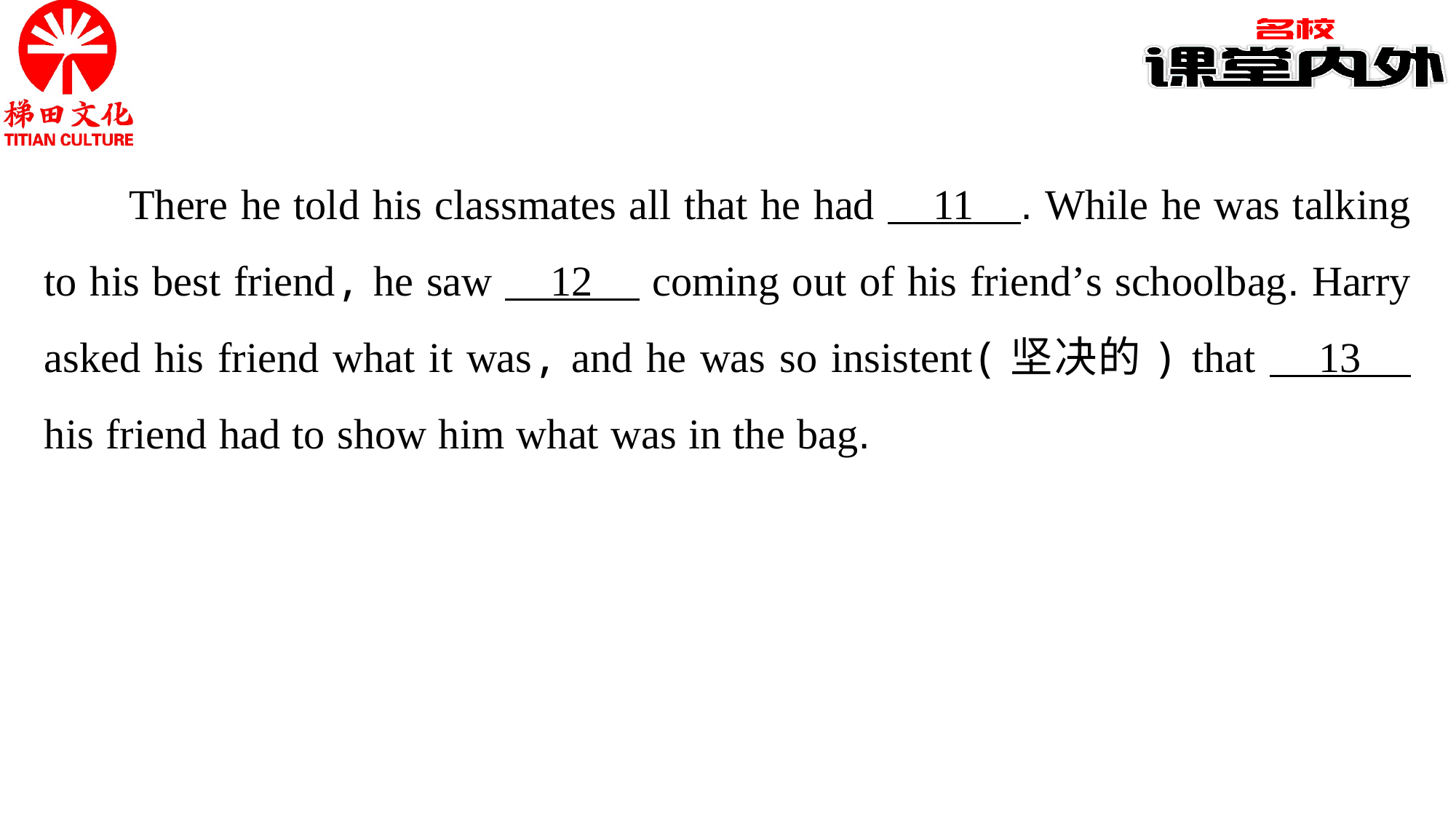

There he told his classmates all that he had     11    . While he was talking to his best friend, he saw     12     coming out of his friend’s schoolbag. Harry asked his friend what it was, and he was so insistent(坚决的) that     13     his friend had to show him what was in the bag.